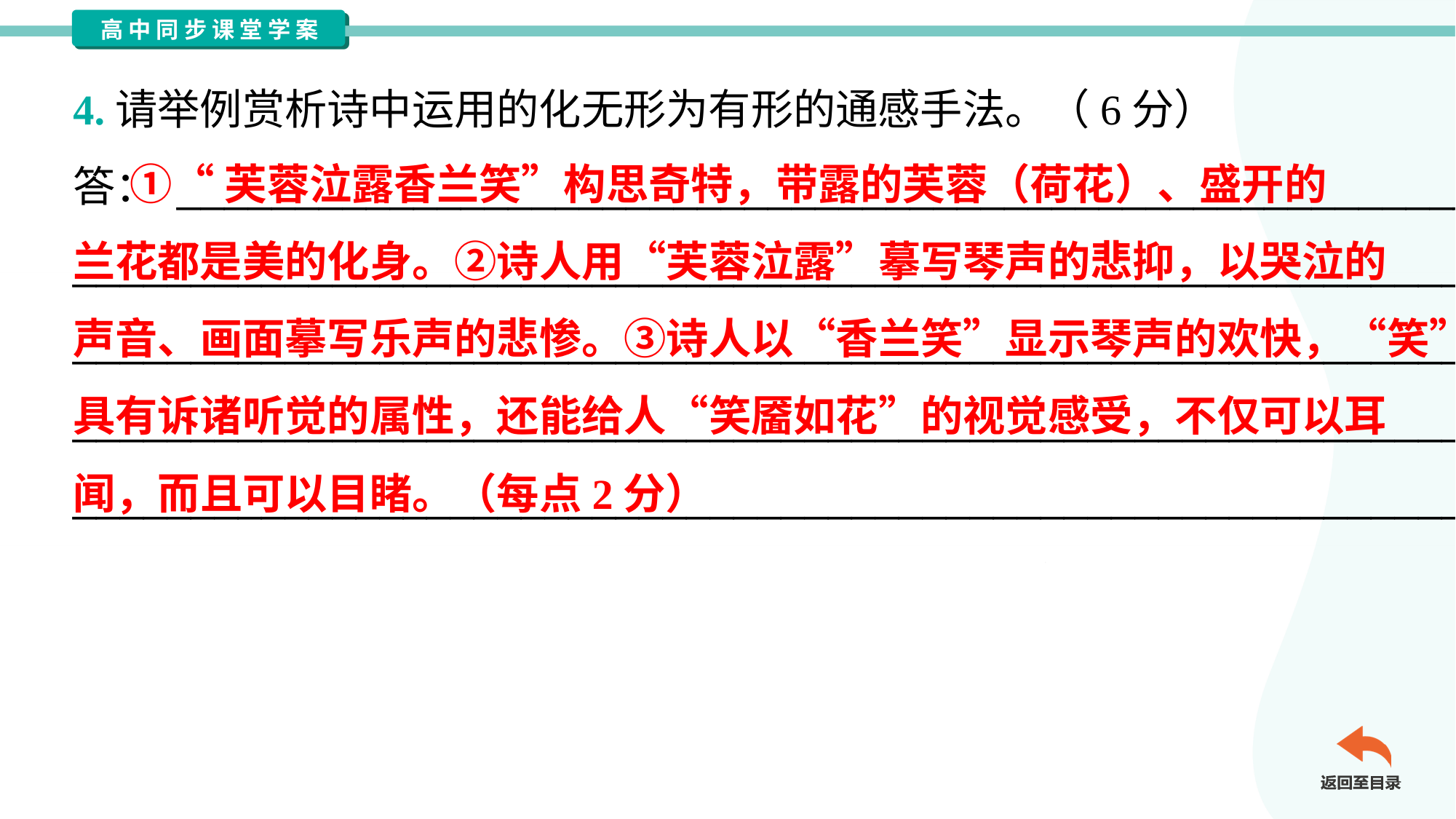

4.请举例赏析诗中运用的化无形为有形的通感手法。（6分）
答： ________________________________________________________
_____________________________________________________________
_____________________________________________________________
_____________________________________________________________
_____________________________________________________________
      ①“芙蓉泣露香兰笑”构思奇特，带露的芙蓉（荷花）、盛开的
兰花都是美的化身。②诗人用“芙蓉泣露”摹写琴声的悲抑，以哭泣的
声音、画面摹写乐声的悲惨。③诗人以“香兰笑”显示琴声的欢快，“笑”
具有诉诸听觉的属性，还能给人“笑靥如花”的视觉感受，不仅可以耳
闻，而且可以目睹。（每点2分）